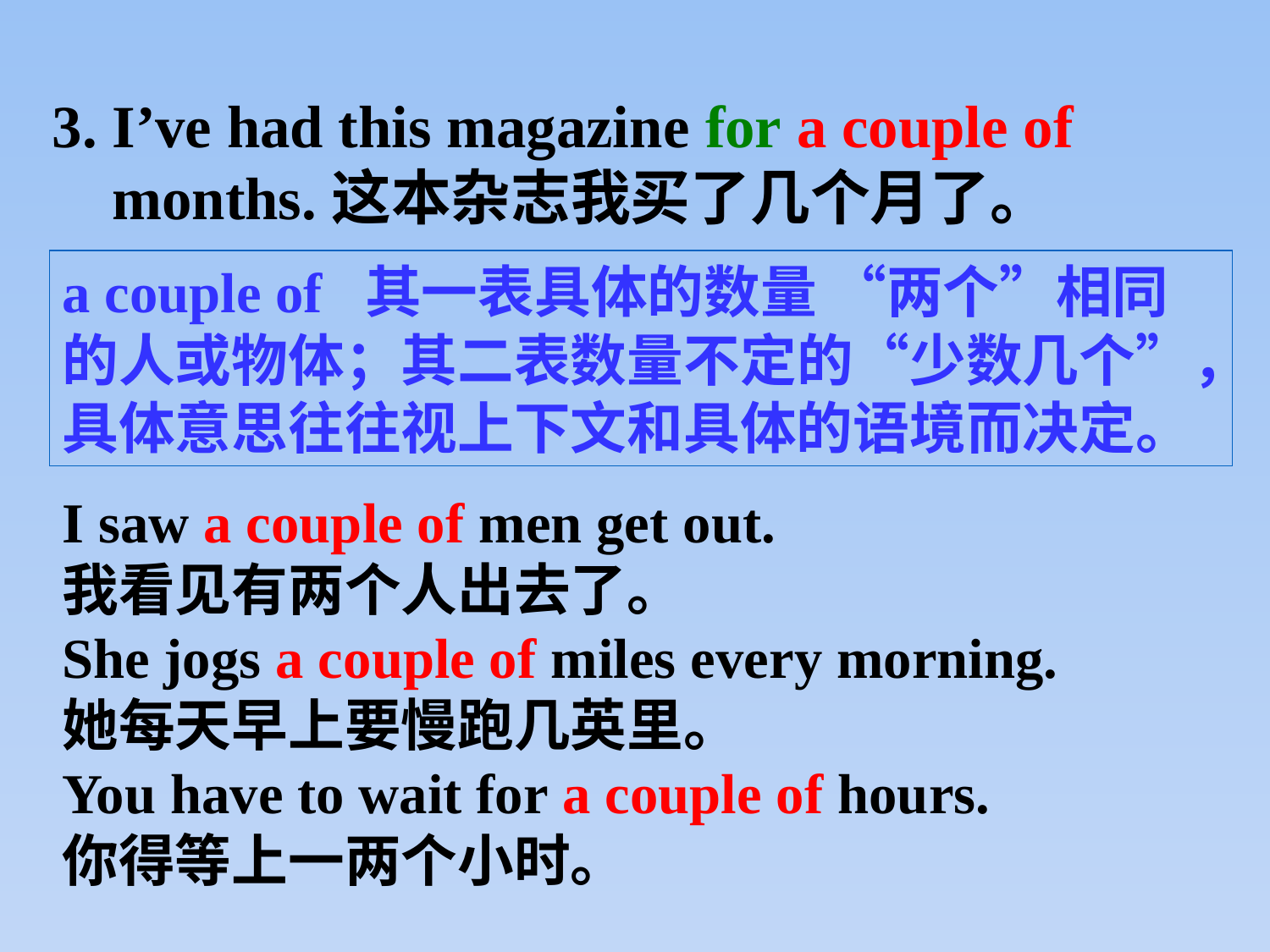

3. I’ve had this magazine for a couple of
    months.这本杂志我买了几个月了。
a couple of  其一表具体的数量 “两个”相同的人或物体；其二表数量不定的“少数几个”，具体意思往往视上下文和具体的语境而决定。

I saw a couple of men get out.
我看见有两个人出去了。
She jogs a couple of miles every morning.
她每天早上要慢跑几英里。
You have to wait for a couple of hours.
你得等上一两个小时。